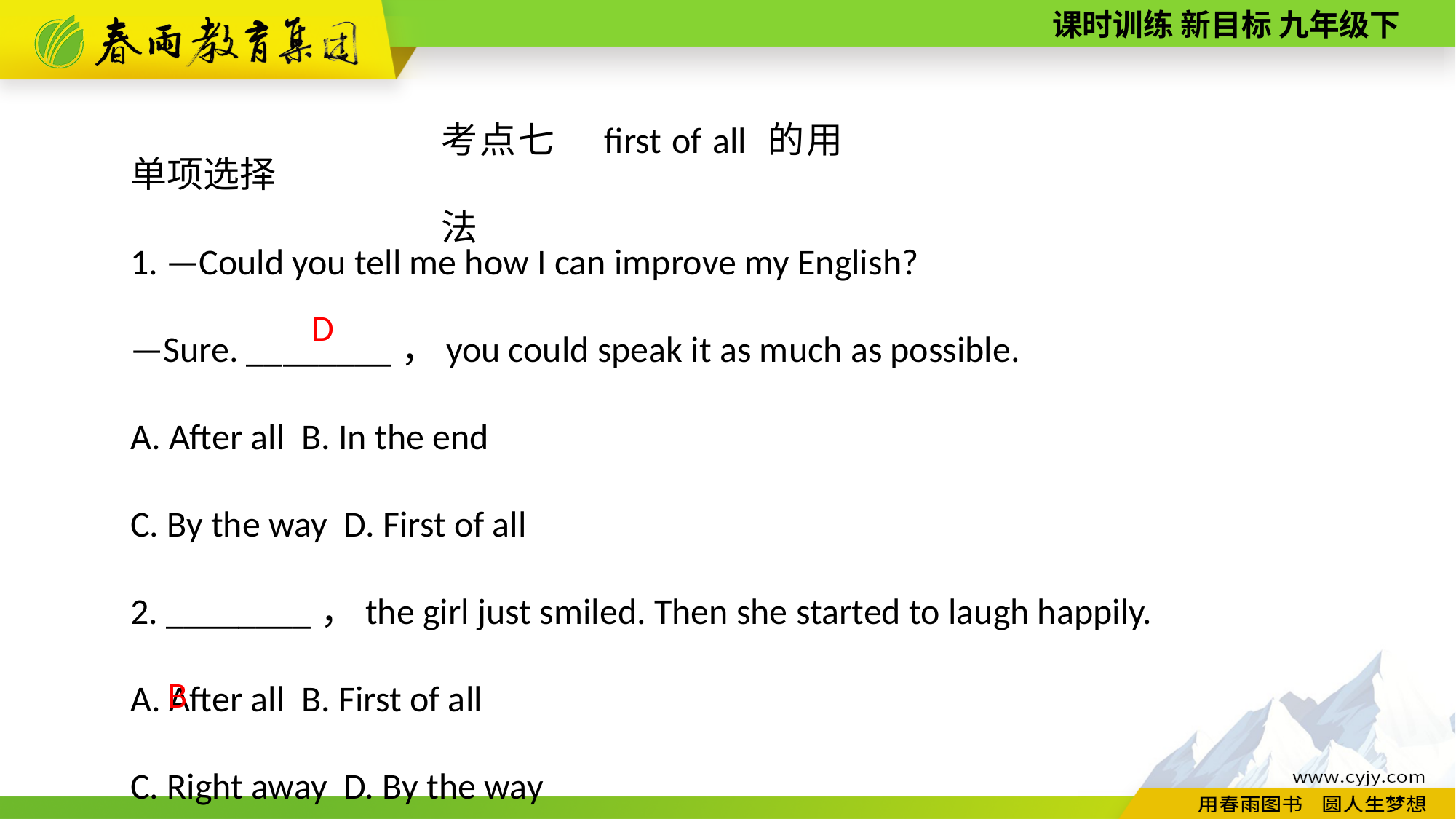

考点七　first of all 的用法
单项选择
1. —Could you tell me how I can improve my English?
—Sure. ________，you could speak it as much as possible.
A. After all  B. In the end
C. By the way  D. First of all
2. ________，the girl just smiled. Then she started to laugh happily.
A. After all  B. First of all
C. Right away  D. By the way
 D
 B